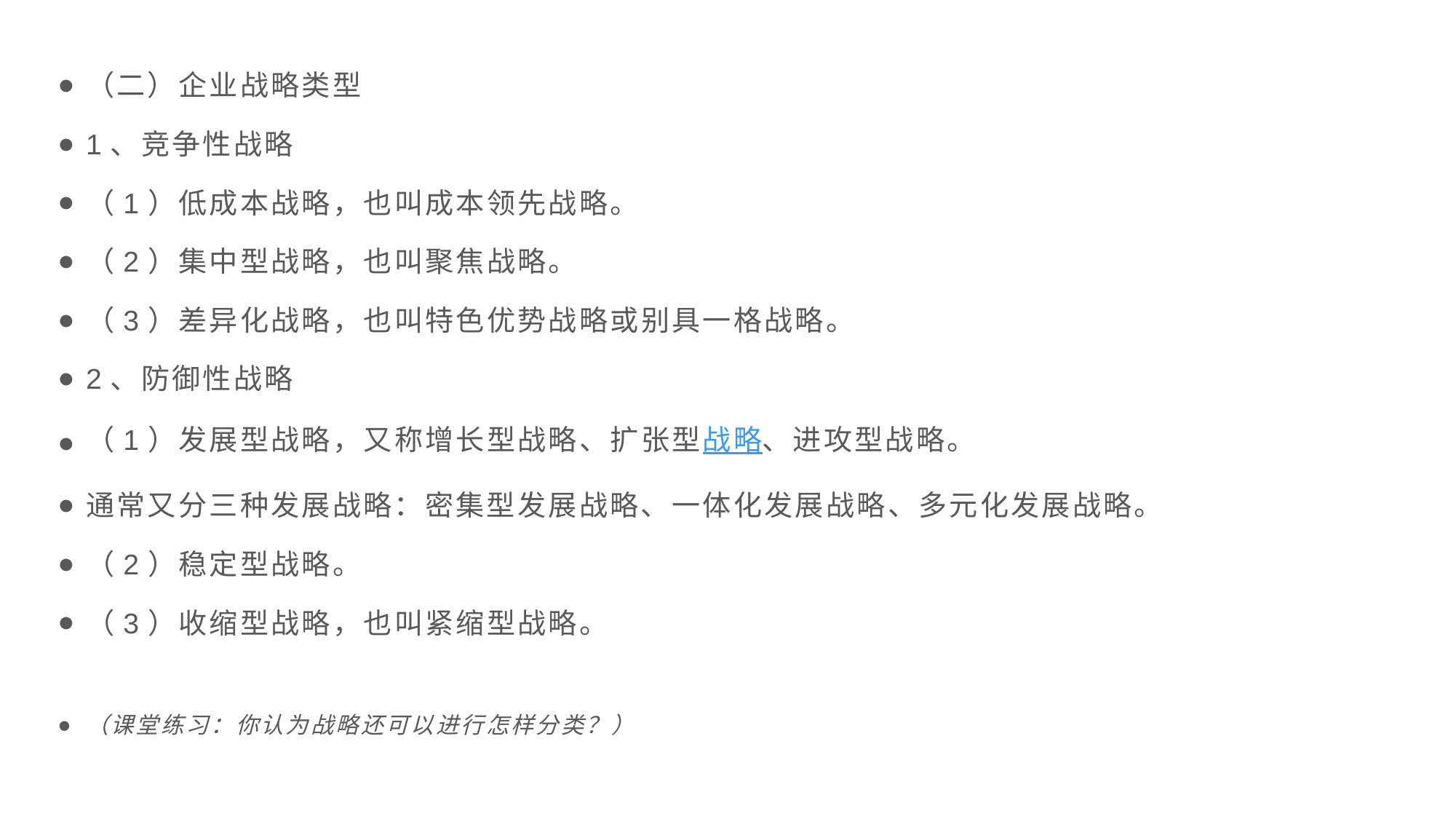

（二）企业战略类型
1、竞争性战略
（1）低成本战略，也叫成本领先战略。
（2）集中型战略，也叫聚焦战略。
（3）差异化战略，也叫特色优势战略或别具一格战略。
2、防御性战略
（1）发展型战略，又称增长型战略、扩张型战略、进攻型战略。
通常又分三种发展战略：密集型发展战略、一体化发展战略、多元化发展战略。
（2）稳定型战略。
（3）收缩型战略，也叫紧缩型战略。

（课堂练习：你认为战略还可以进行怎样分类？）

24